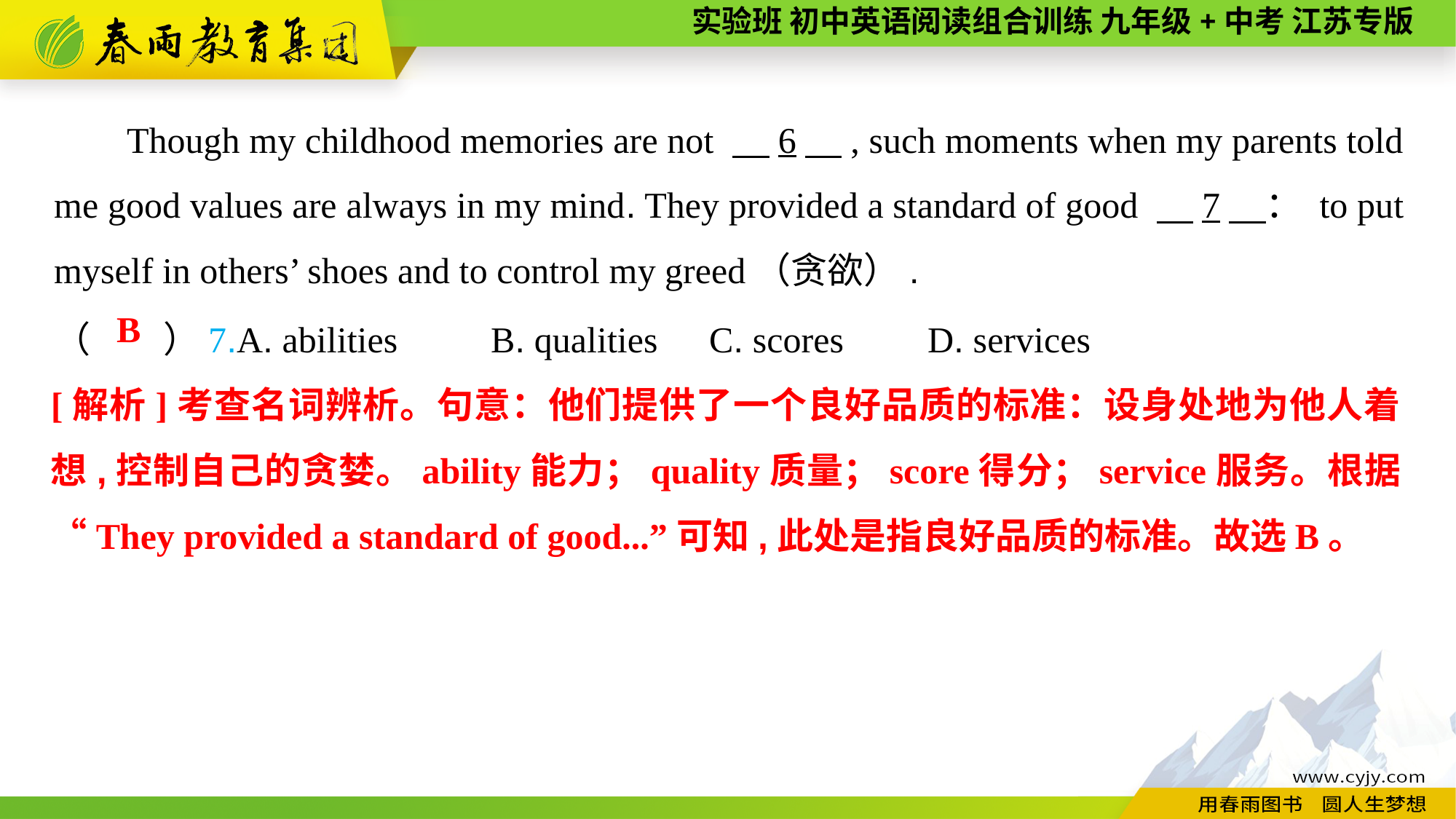

Though my childhood memories are not 　6　, such moments when my parents told me good values are always in my mind. They provided a standard of good 　7　： to put myself in others’ shoes and to control my greed（贪欲）.
（　　）7.A. abilities	B. qualities	C. scores	D. services
B
[解析]考查名词辨析。句意：他们提供了一个良好品质的标准：设身处地为他人着想,控制自己的贪婪。ability能力；quality质量；score得分；service服务。根据“They provided a standard of good...”可知,此处是指良好品质的标准。故选B。